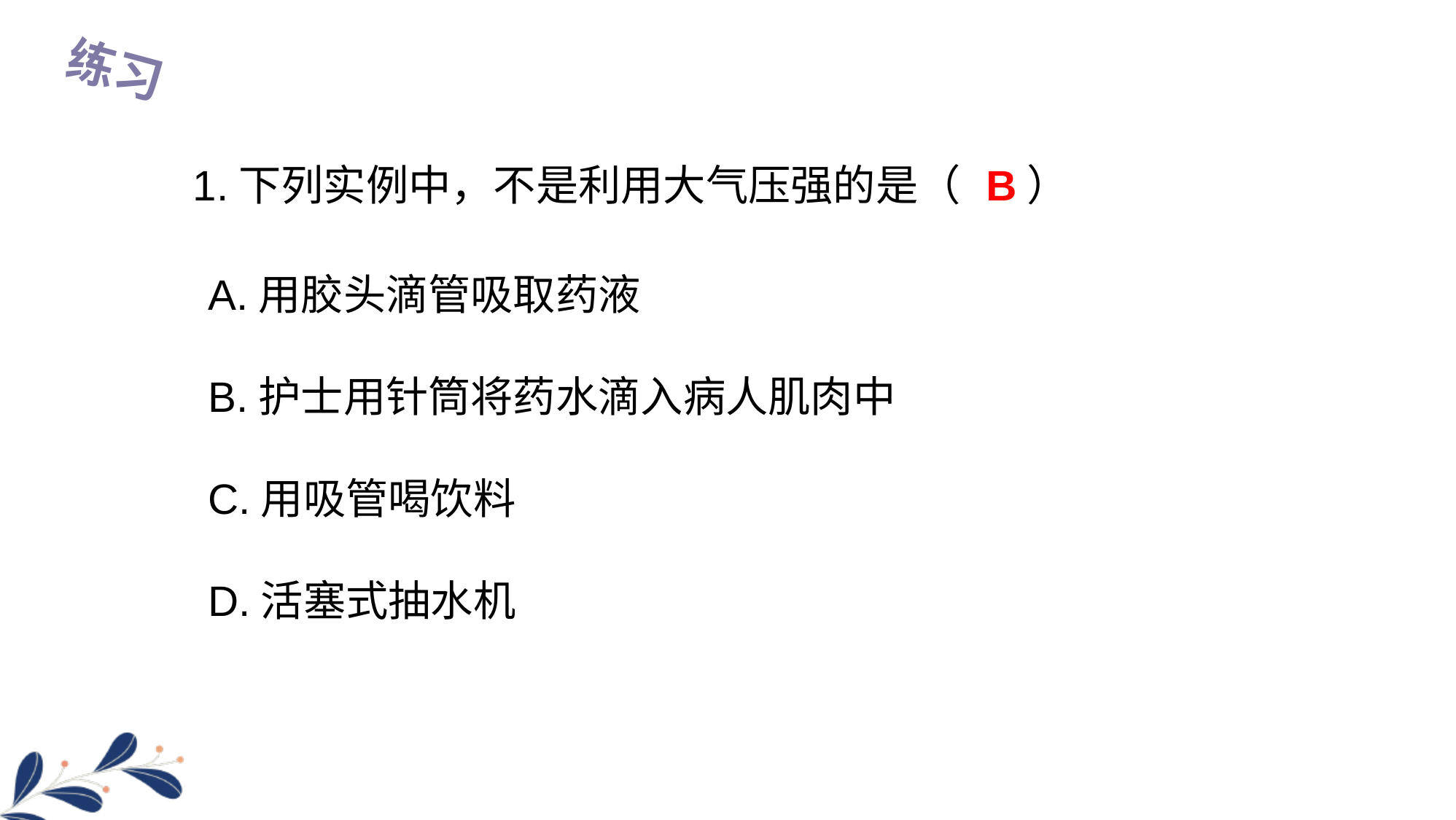

练习
1.下列实例中，不是利用大气压强的是（       ）
B
A.用胶头滴管吸取药液

B.护士用针筒将药水滴入病人肌肉中

C.用吸管喝饮料

D.活塞式抽水机